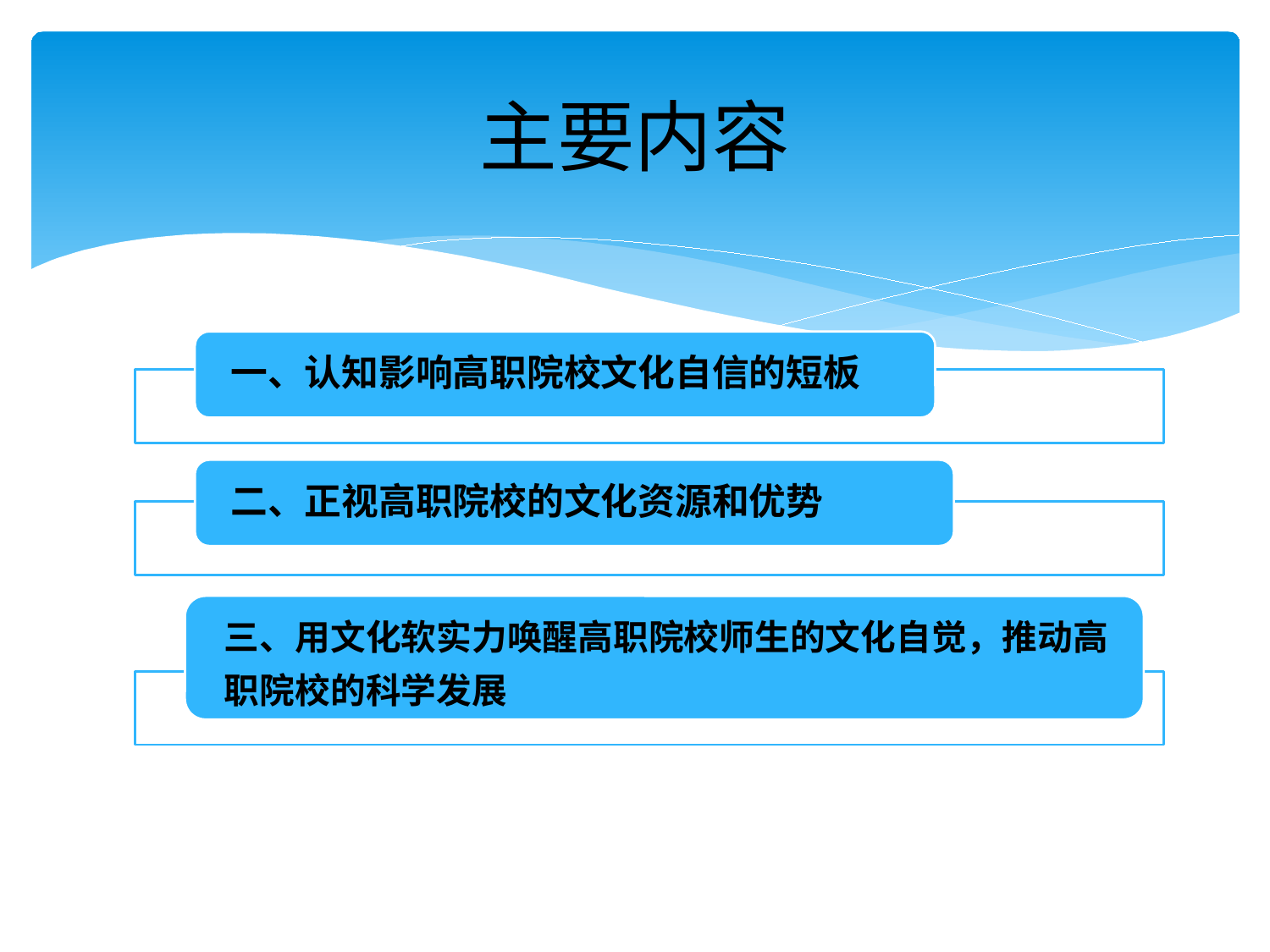

# 主要内容
一、认知影响高职院校文化自信的短板
二、正视高职院校的文化资源和优势
三、用文化软实力唤醒高职院校师生的文化自觉，推动高职院校的科学发展